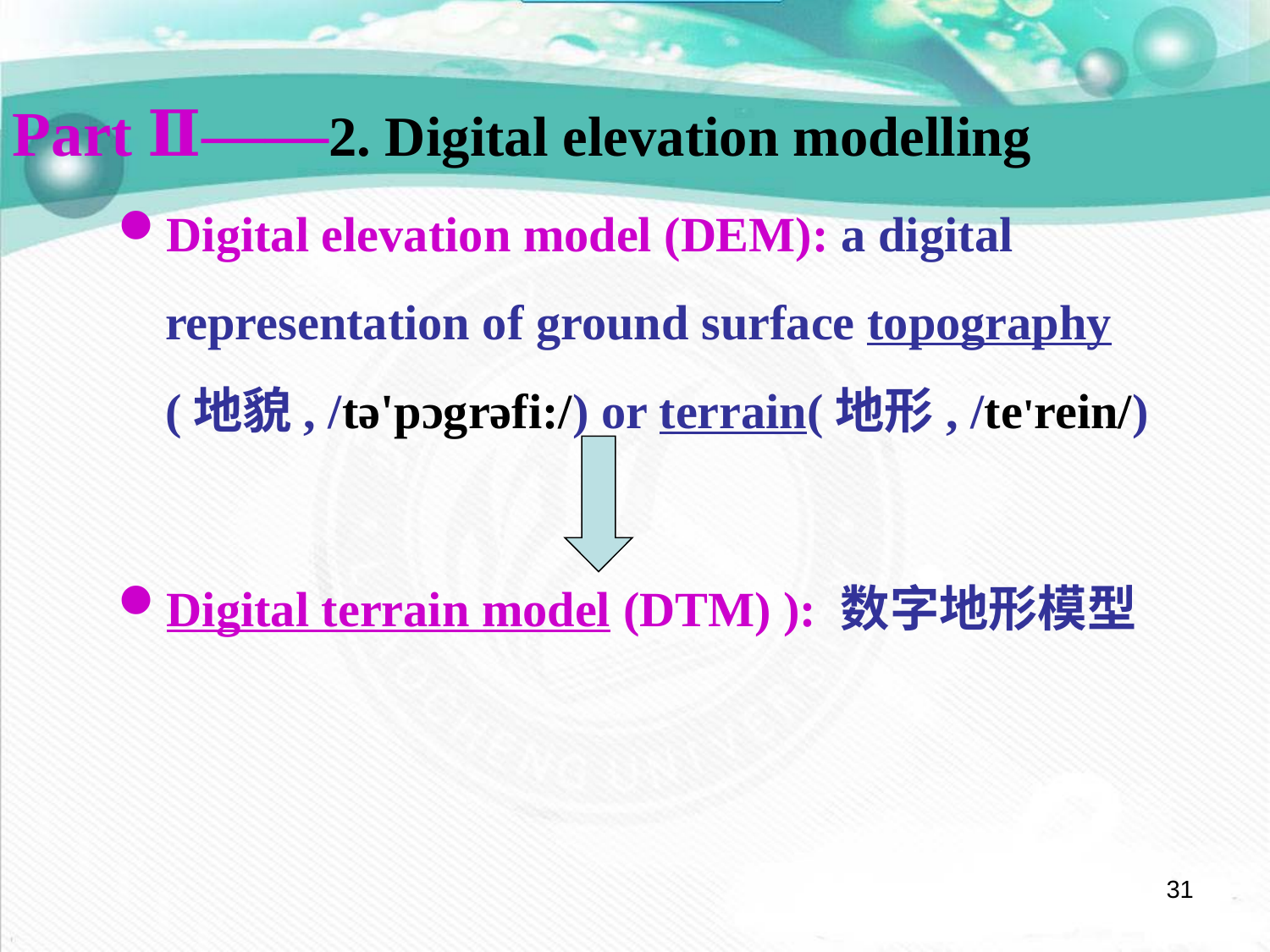

Part Ⅱ——2. Digital elevation modelling
Digital elevation model (DEM): a digital representation of ground surface topography (地貌, /tə'pɔgrəfi:/) or terrain(地形, /te'rein/)

Digital terrain model (DTM) ): 数字地形模型

31